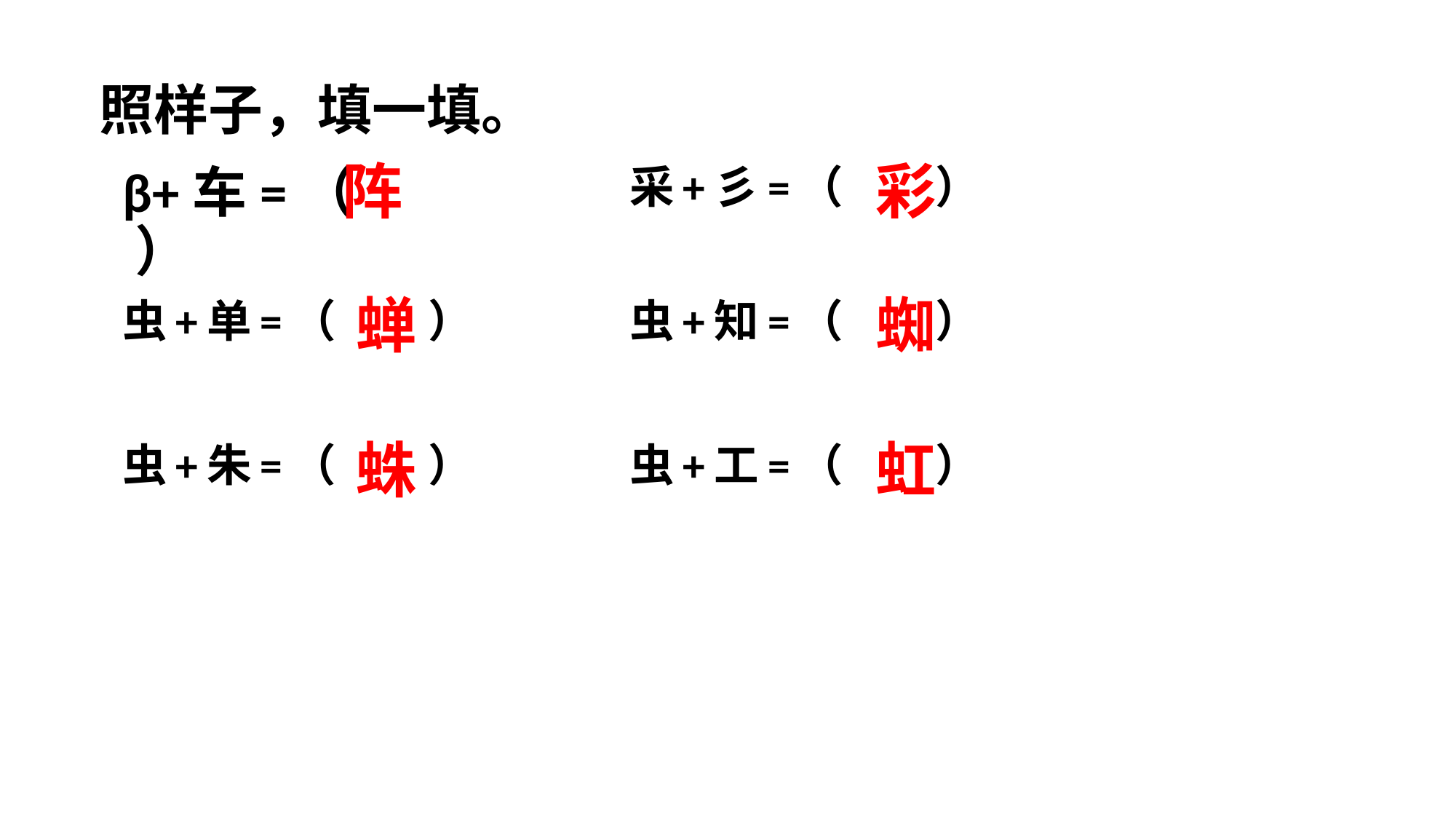

# 照样子，填一填。
阵
彩
β+车=（         ）
采+彡=（         ）
蝉
蜘
虫+单=（         ）
虫+知=（         ）
蛛
虹
虫+朱=（         ）
虫+工=（         ）